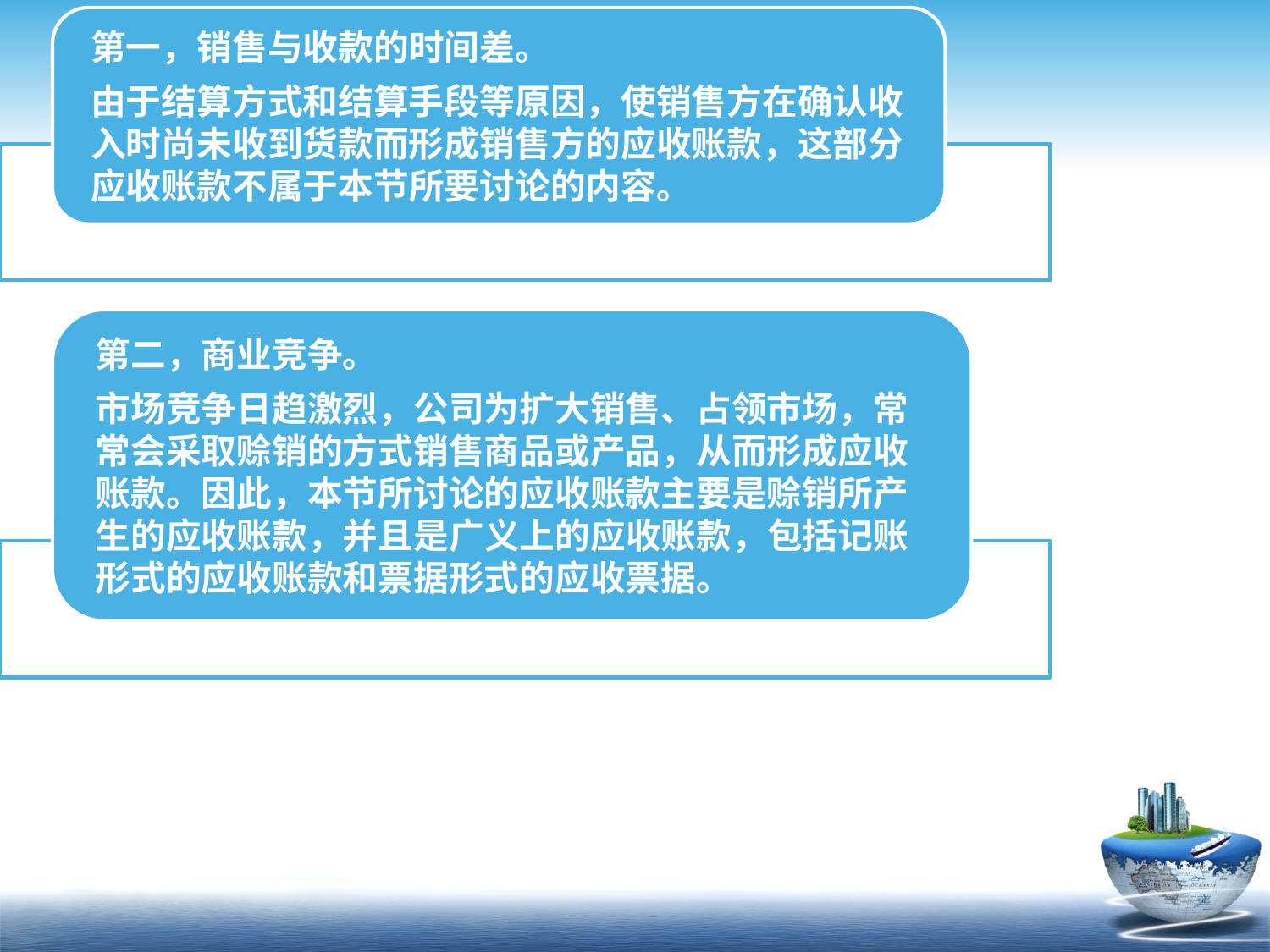

【思考题】应收账款产生的原因

第一，销售与收款的时间差。
由于结算方式和结算手段等原因，使销售方在确认收入时尚未收到货款而形成销售方的应收账款，这部分应收账款不属于本节所要讨论的内容。

第二，商业竞争。
市场竞争日趋激烈，公司为扩大销售、占领市场，常常会采取赊销的方式销售商品或产品，从而形成应收账款。因此，本节所讨论的应收账款主要是赊销所产生的应收账款，并且是广义上的应收账款，包括记账形式的应收账款和票据形式的应收票据。